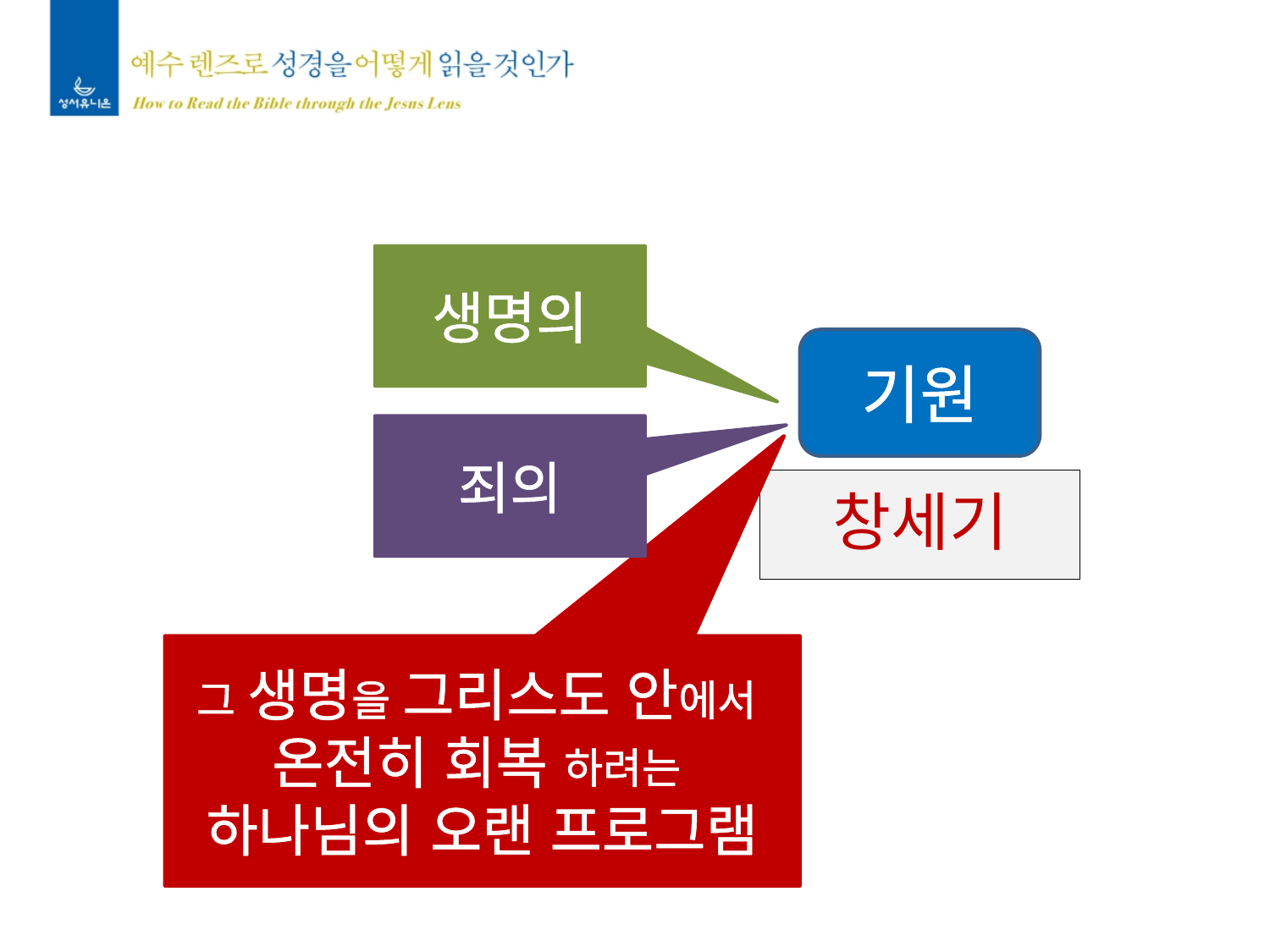

생명의
기원
죄의
창세기
그 생명을 그리스도 안에서
온전히 회복 하려는
하나님의 오랜 프로그램